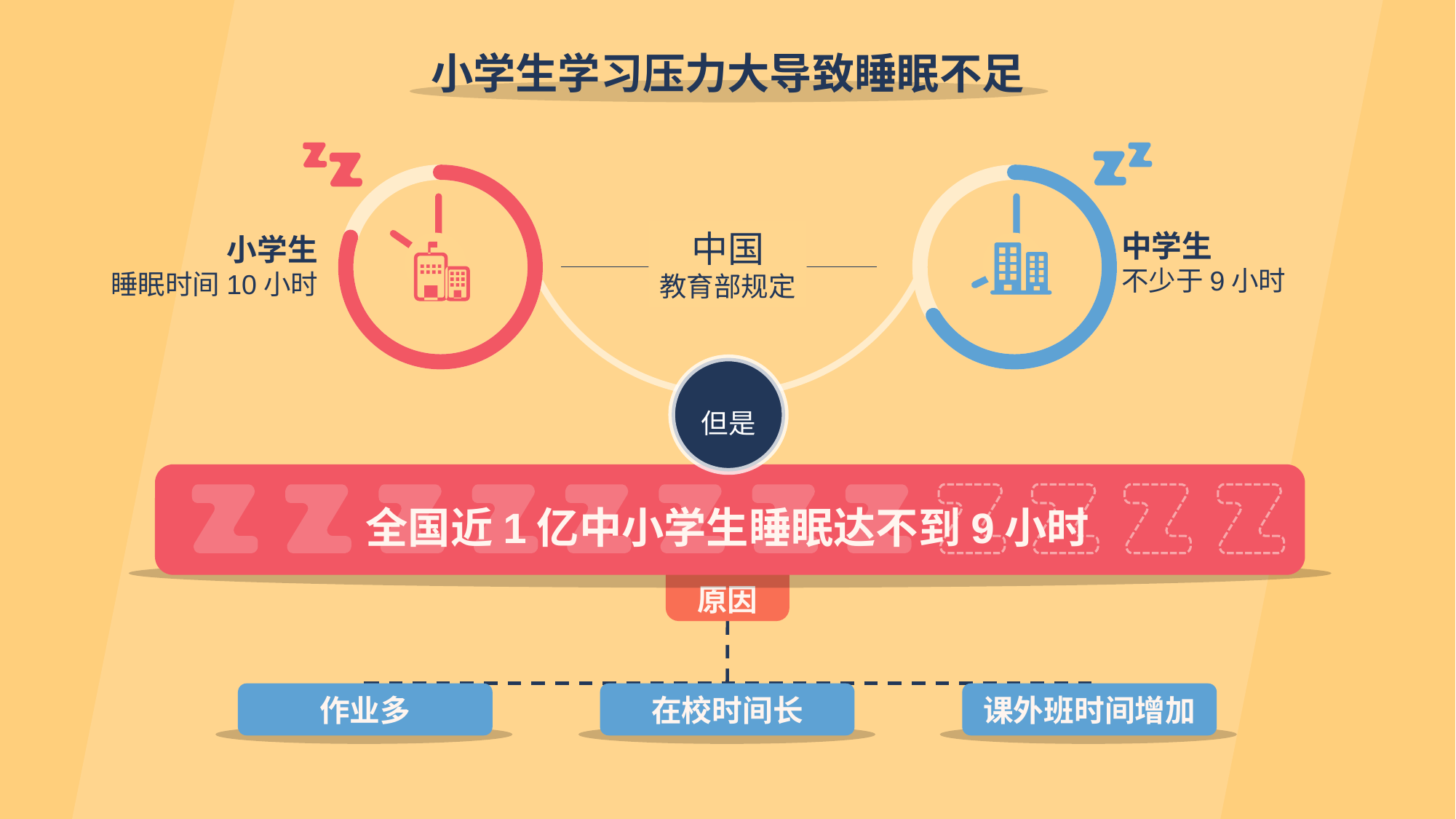

小学生学习压力大导致睡眠不足

中国
教育部规定
中学生
不少于9小时
小学生
睡眠时间10小时

但是

全国近1亿中小学生睡眠达不到9小时

原因
作业多
在校时间长
课外班时间增加